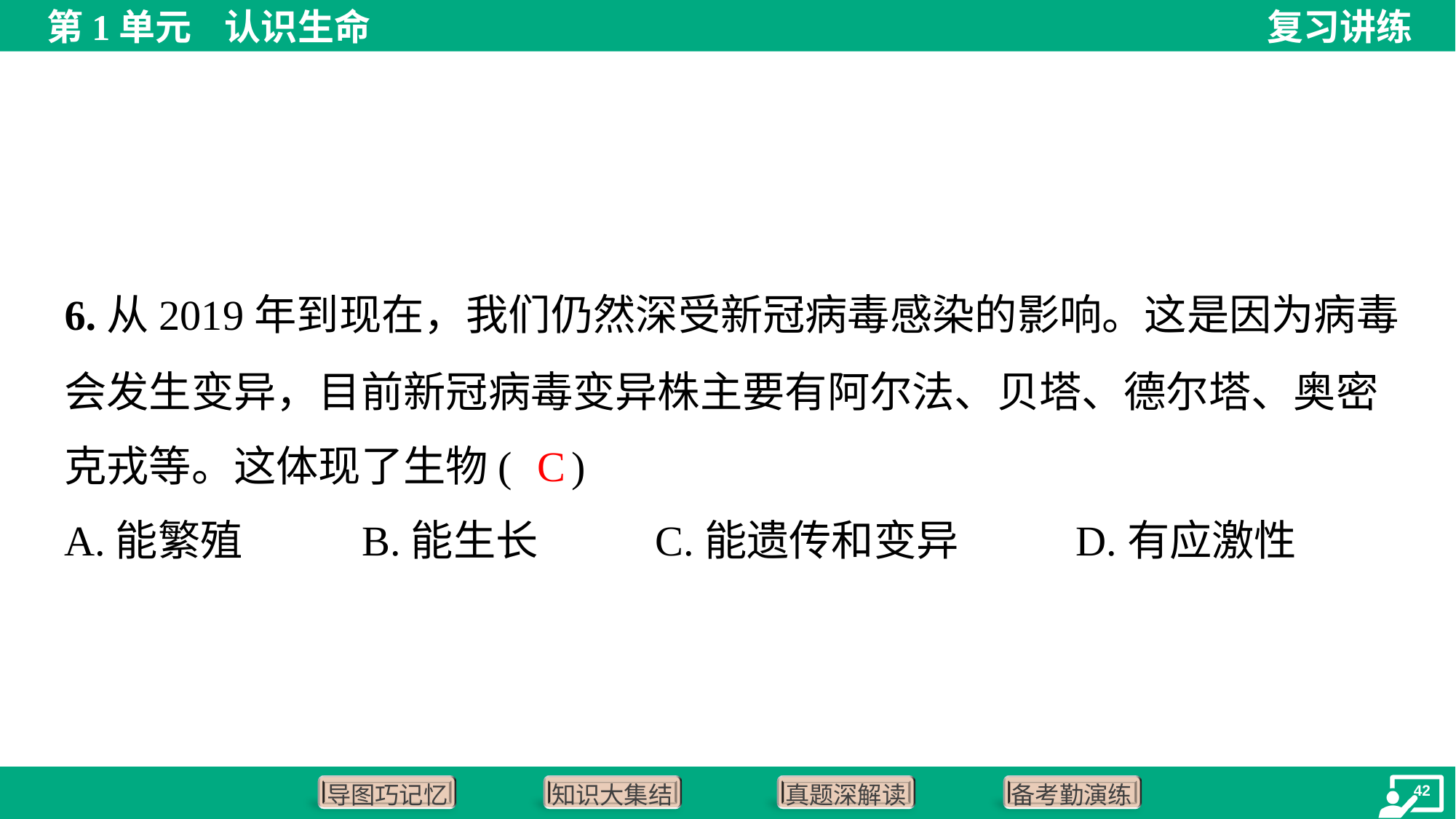

6.从2019年到现在，我们仍然深受新冠病毒感染的影响。这是因为病毒
会发生变异，目前新冠病毒变异株主要有阿尔法、贝塔、德尔塔、奥密
克戎等。这体现了生物(     )
C
A.能繁殖	B.能生长	C.能遗传和变异	D.有应激性